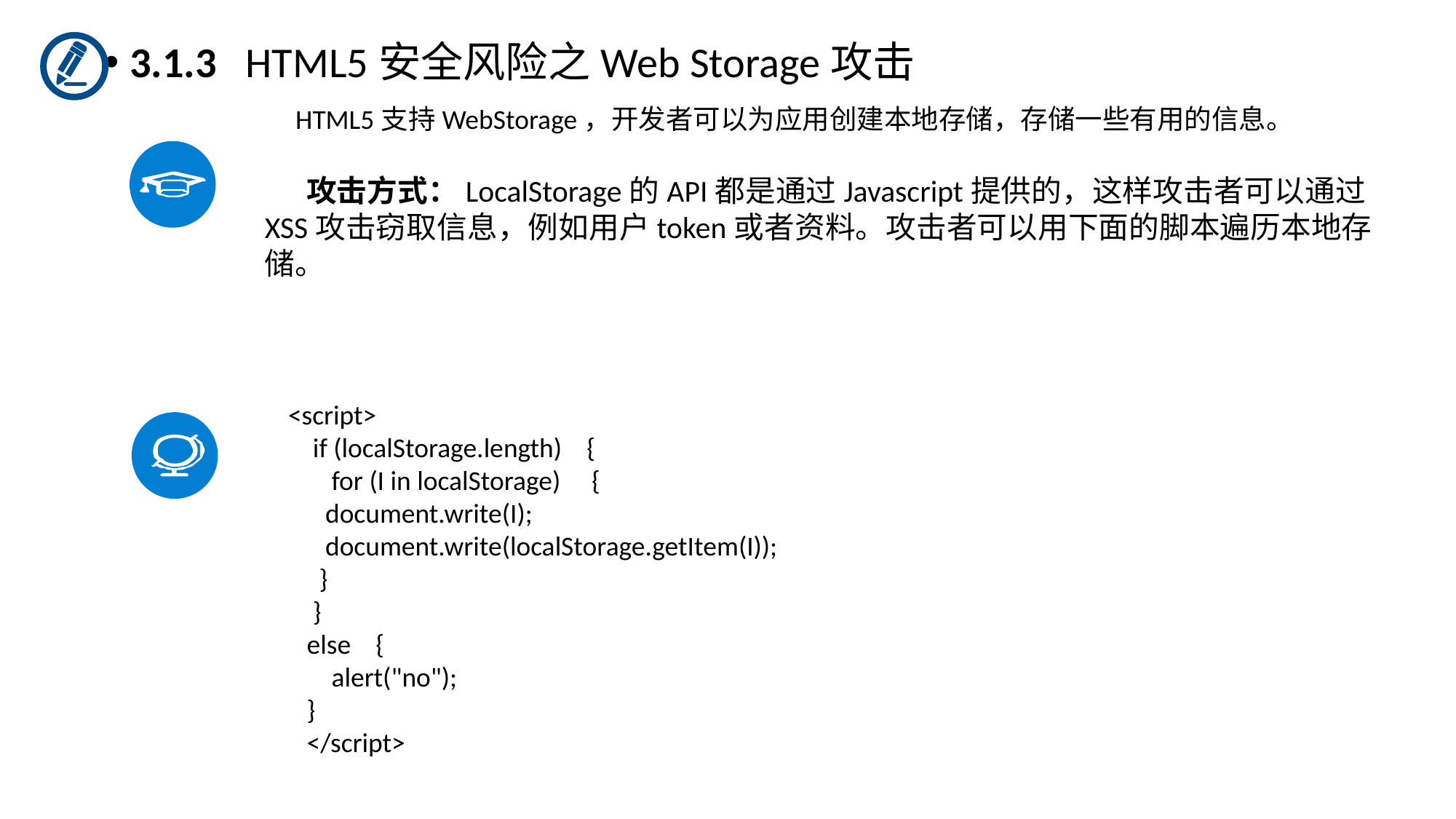

3.1.3   HTML5安全风险之Web Storage攻击

     HTML5支持WebStorage，开发者可以为应用创建本地存储，存储一些有用的信息。

     攻击方式：LocalStorage的API都是通过Javascript提供的，这样攻击者可以通过XSS攻击窃取信息，例如用户token或者资料。攻击者可以用下面的脚本遍历本地存储。

 <script>
     if (localStorage.length)    {
        for (I in localStorage)     {
       document.write(I);
       document.write(localStorage.getItem(I));
      }
     }
    else    {
        alert("no");
    }
    </script>